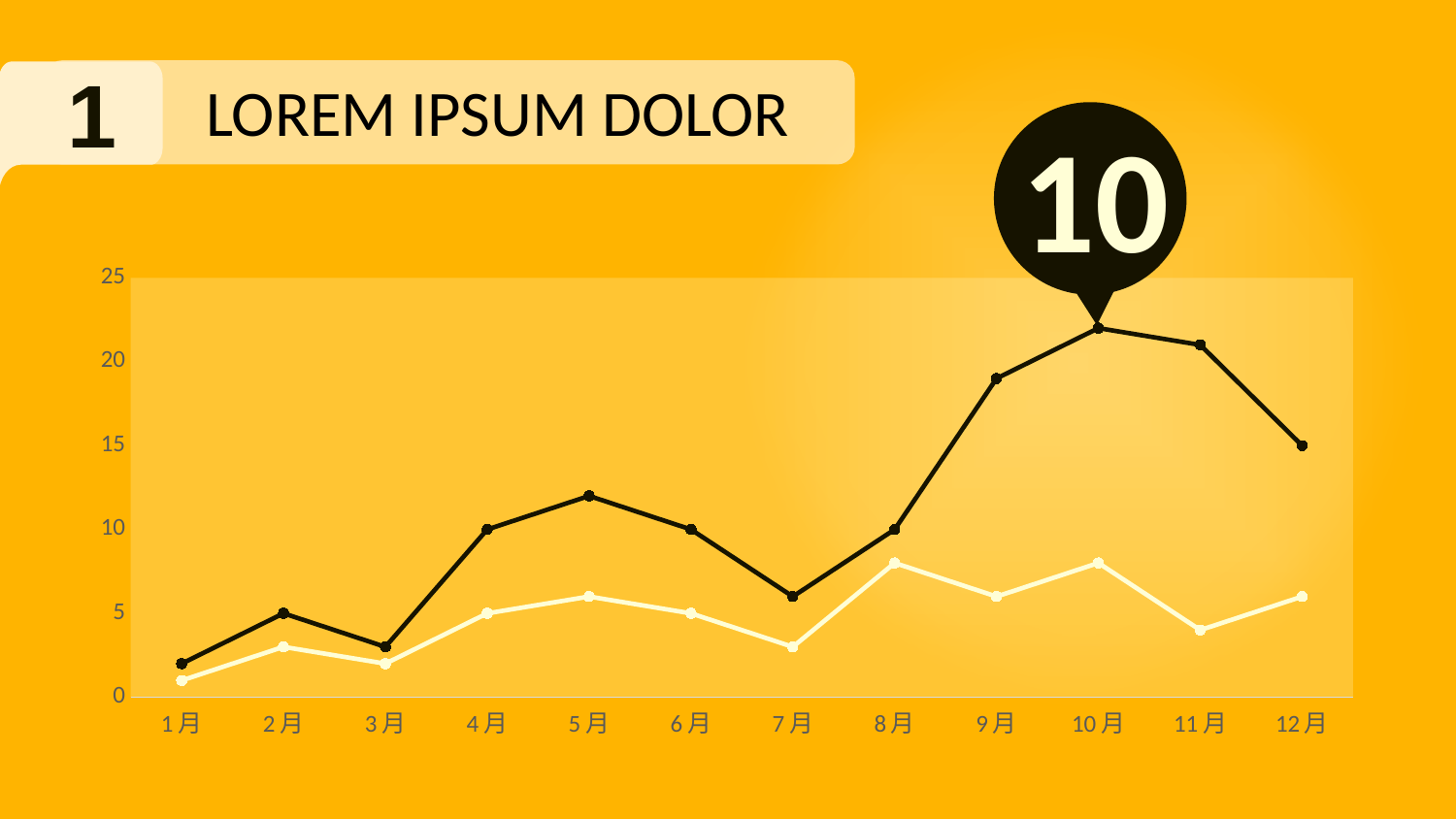

1

LOREM IPSUM DOLOR

10

### Chart

| Category | 系列 1 | 系列 2 |
|---|---|---|
| 1月 | 2.0 | 1.0 |
| 2月 | 5.0 | 3.0 |
| 3月 | 3.0 | 2.0 |
| 4月 | 10.0 | 5.0 |
| 5月 | 12.0 | 6.0 |
| 6月 | 10.0 | 5.0 |
| 7月 | 6.0 | 3.0 |
| 8月 | 10.0 | 8.0 |
| 9月 | 19.0 | 6.0 |
| 10月 | 22.0 | 8.0 |
| 11月 | 21.0 | 4.0 |
| 12月 | 15.0 | 6.0 |